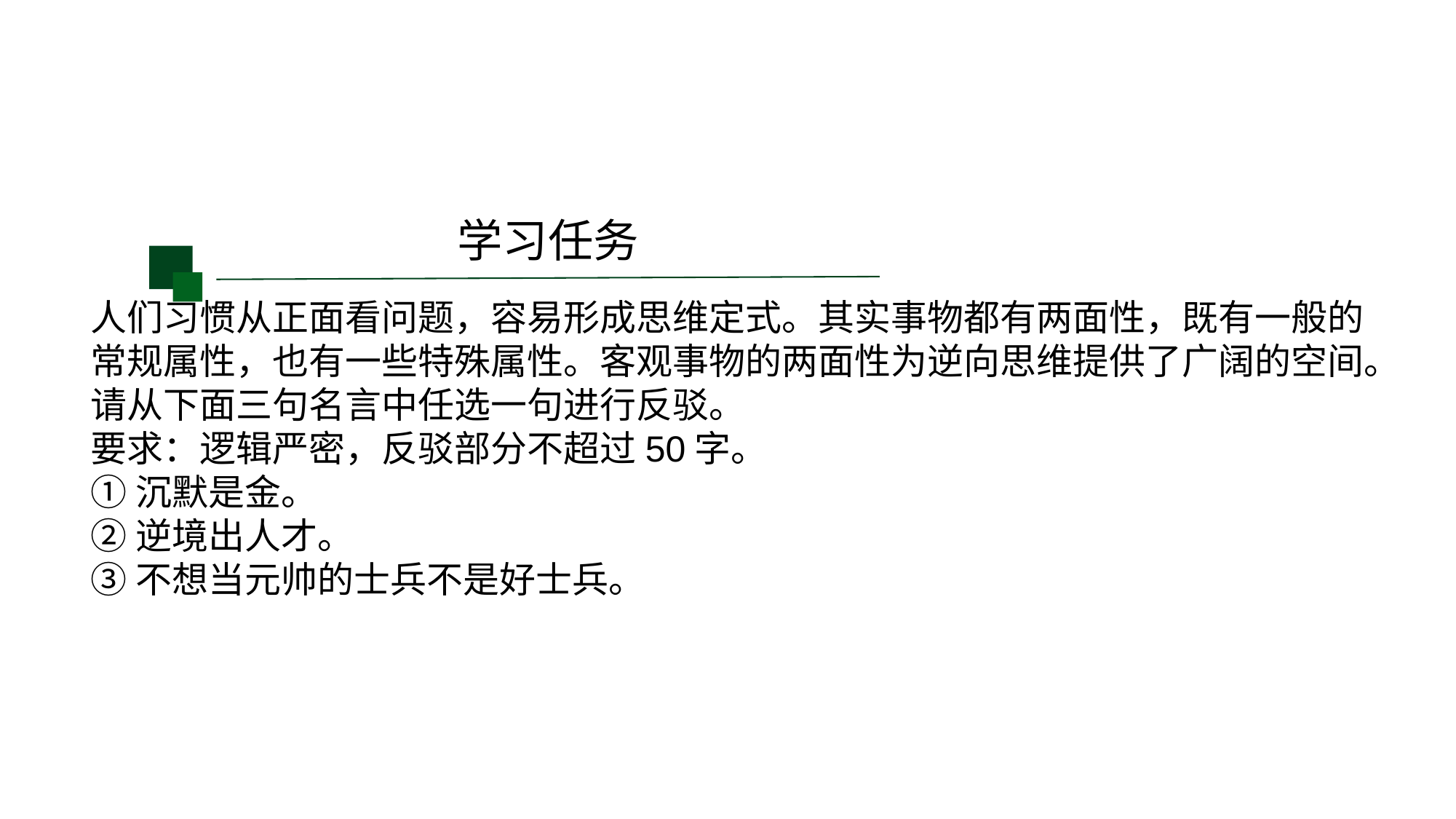

学习任务

人们习惯从正面看问题，容易形成思维定式。其实事物都有两面性，既有一般的常规属性，也有一些特殊属性。客观事物的两面性为逆向思维提供了广阔的空间。请从下面三句名言中任选一句进行反驳。
要求：逻辑严密，反驳部分不超过50字。
①沉默是金。
②逆境出人才。
③不想当元帅的士兵不是好士兵。